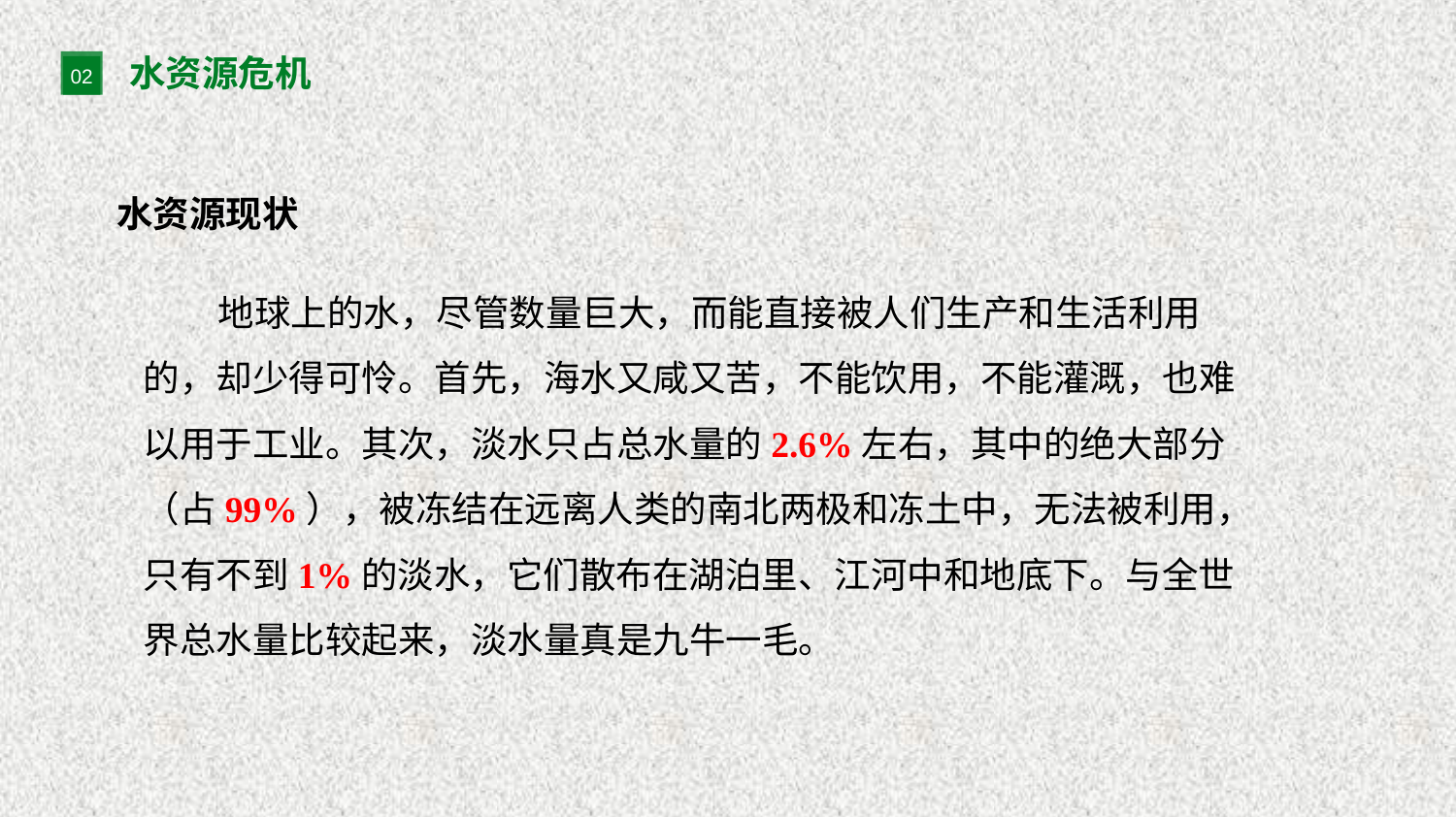

水资源危机

02
水资源现状
        地球上的水，尽管数量巨大，而能直接被人们生产和生活利用的，却少得可怜。首先，海水又咸又苦，不能饮用，不能灌溉，也难以用于工业。其次，淡水只占总水量的2.6%左右，其中的绝大部分（占99%），被冻结在远离人类的南北两极和冻土中，无法被利用，只有不到1%的淡水，它们散布在湖泊里、江河中和地底下。与全世界总水量比较起来，淡水量真是九牛一毛。